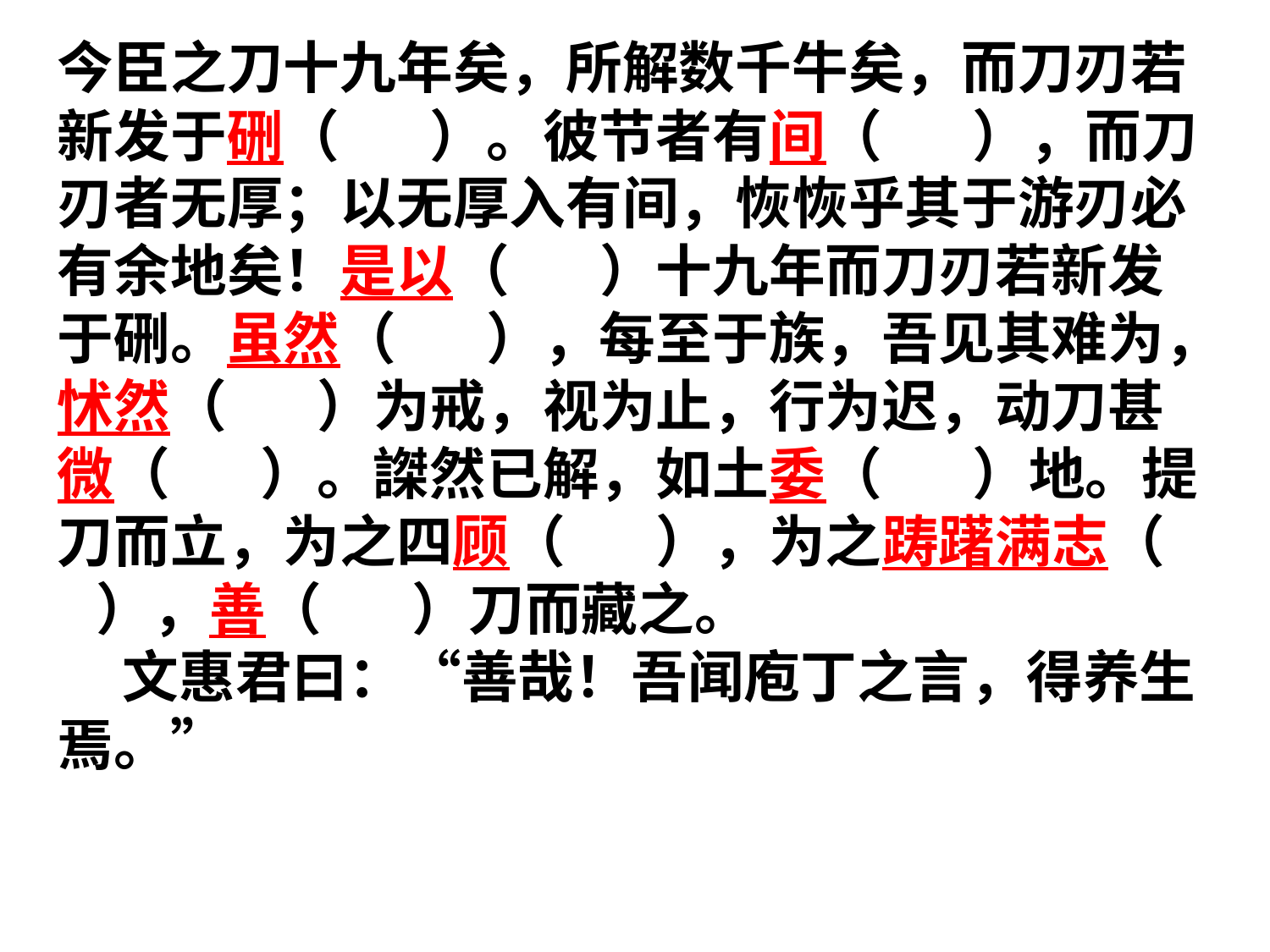

今臣之刀十九年矣，所解数千牛矣，而刀刃若新发于硎（       ）。彼节者有间（       ），而刀刃者无厚；以无厚入有间，恢恢乎其于游刃必有余地矣！是以（       ）十九年而刀刃若新发于硎。虽然（       ），每至于族，吾见其难为，怵然（       ）为戒，视为止，行为迟，动刀甚微（       ）。謋然已解，如土委（       ）地。提刀而立，为之四顾（       ），为之踌躇满志（       ），善（       ）刀而藏之。
    文惠君曰：“善哉！吾闻庖丁之言，得养生焉。”